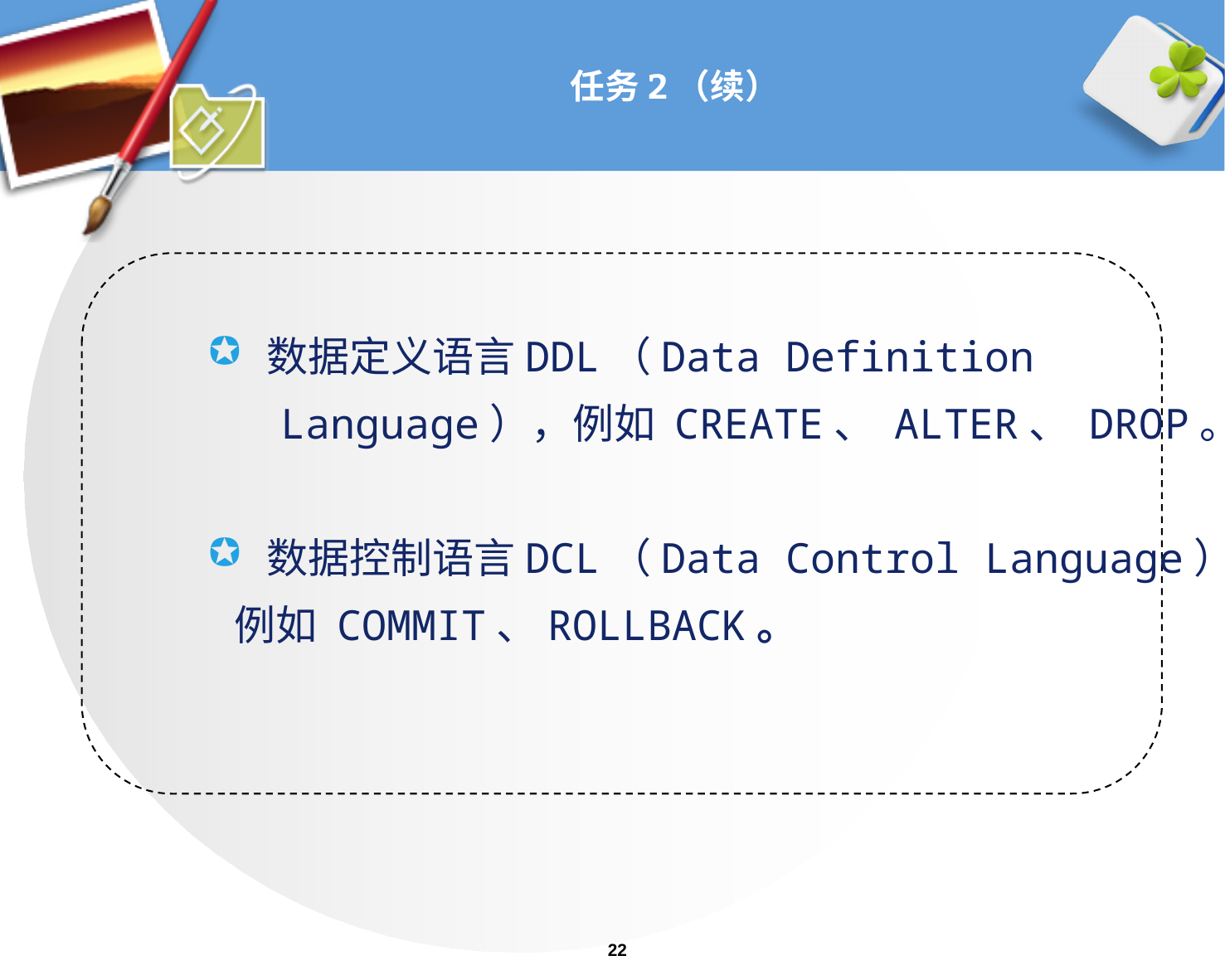

# 任务2（续）
数据定义语言DDL（Data Definition
   Language），例如 CREATE、 ALTER、 DROP。

数据控制语言DCL（Data Control Language），
  例如 COMMIT、ROLLBACK。

22